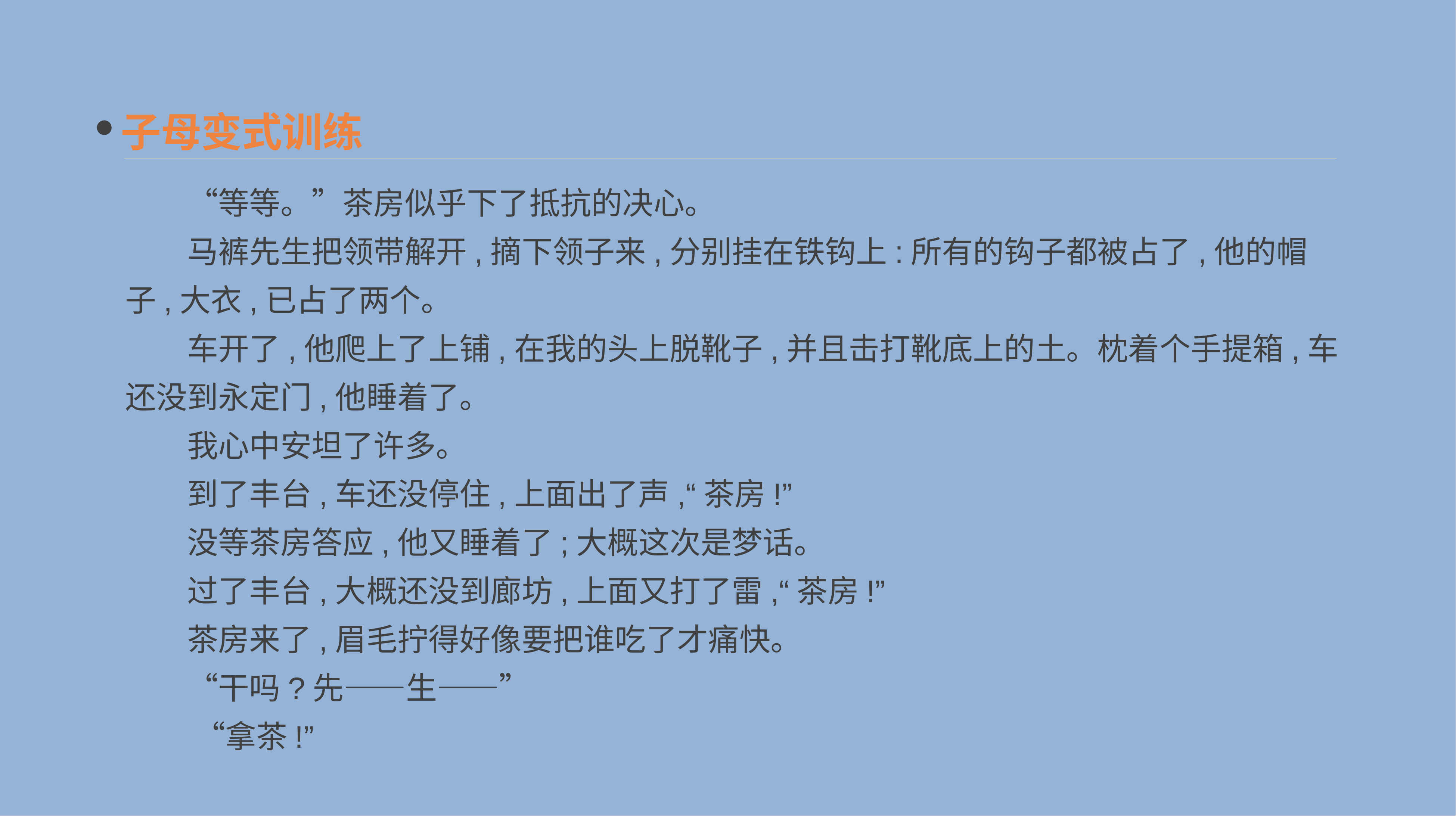

子母变式训练

　　“等等。”茶房似乎下了抵抗的决心。
　　马裤先生把领带解开,摘下领子来,分别挂在铁钩上:所有的钩子都被占了,他的帽子,大衣,已占了两个。
　　车开了,他爬上了上铺,在我的头上脱靴子,并且击打靴底上的土。枕着个手提箱,车还没到永定门,他睡着了。
　　我心中安坦了许多。
　　到了丰台,车还没停住,上面出了声,“茶房!”
　　没等茶房答应,他又睡着了;大概这次是梦话。
　　过了丰台,大概还没到廊坊,上面又打了雷,“茶房!”
　　茶房来了,眉毛拧得好像要把谁吃了才痛快。
　　“干吗?先——生——”
　　 “拿茶!”